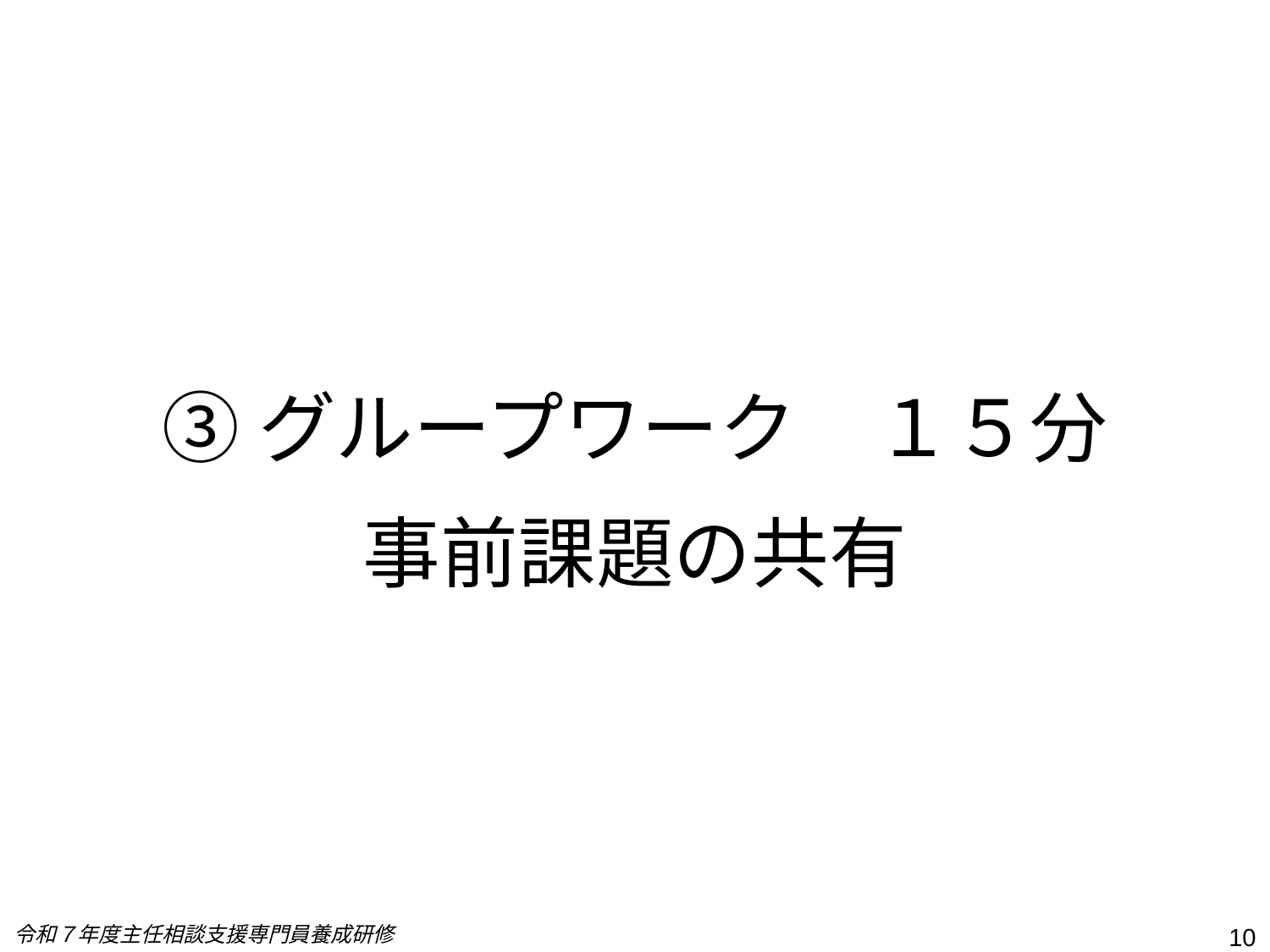

# ③グループワーク　１５分
事前課題の共有
令和７年度主任相談支援専門員養成研修
10